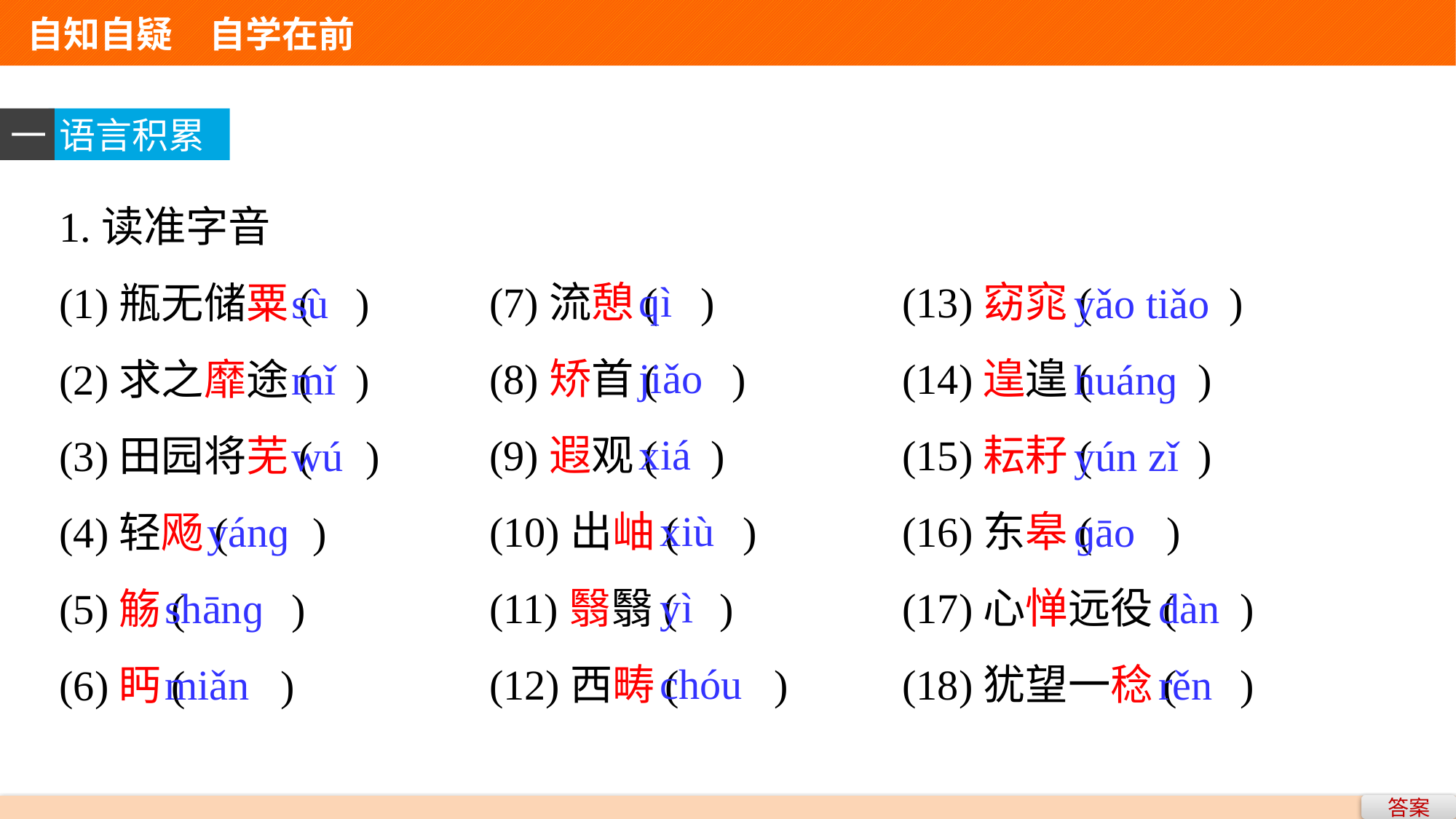

自知自疑　自学在前
一
语言积累
1.读准字音
(1)瓶无储粟(    )
(2)求之靡途(    )
(3)田园将芜(     )
(4)轻飏(        )
(5)觞(          )
(6)眄(         )
qì
jiǎo
xiá
  xiù
  yì
  chóu
(7)流憩(    )
(8)矫首(       )
(9)遐观(     )
(10)出岫(      )
(11)翳翳(    )
(12)西畴(         )
(13)窈窕(             )
(14)遑遑(          )
(15)耘耔(          )
(16)东皋(       )
(17)心惮远役(      )
(18)犹望一稔(      )
            sù
            mǐ
            wú
    yánɡ
shānɡ
miǎn
yǎo tiǎo
huánɡ
yún zǐ
ɡāo
        dàn
        rěn
答案